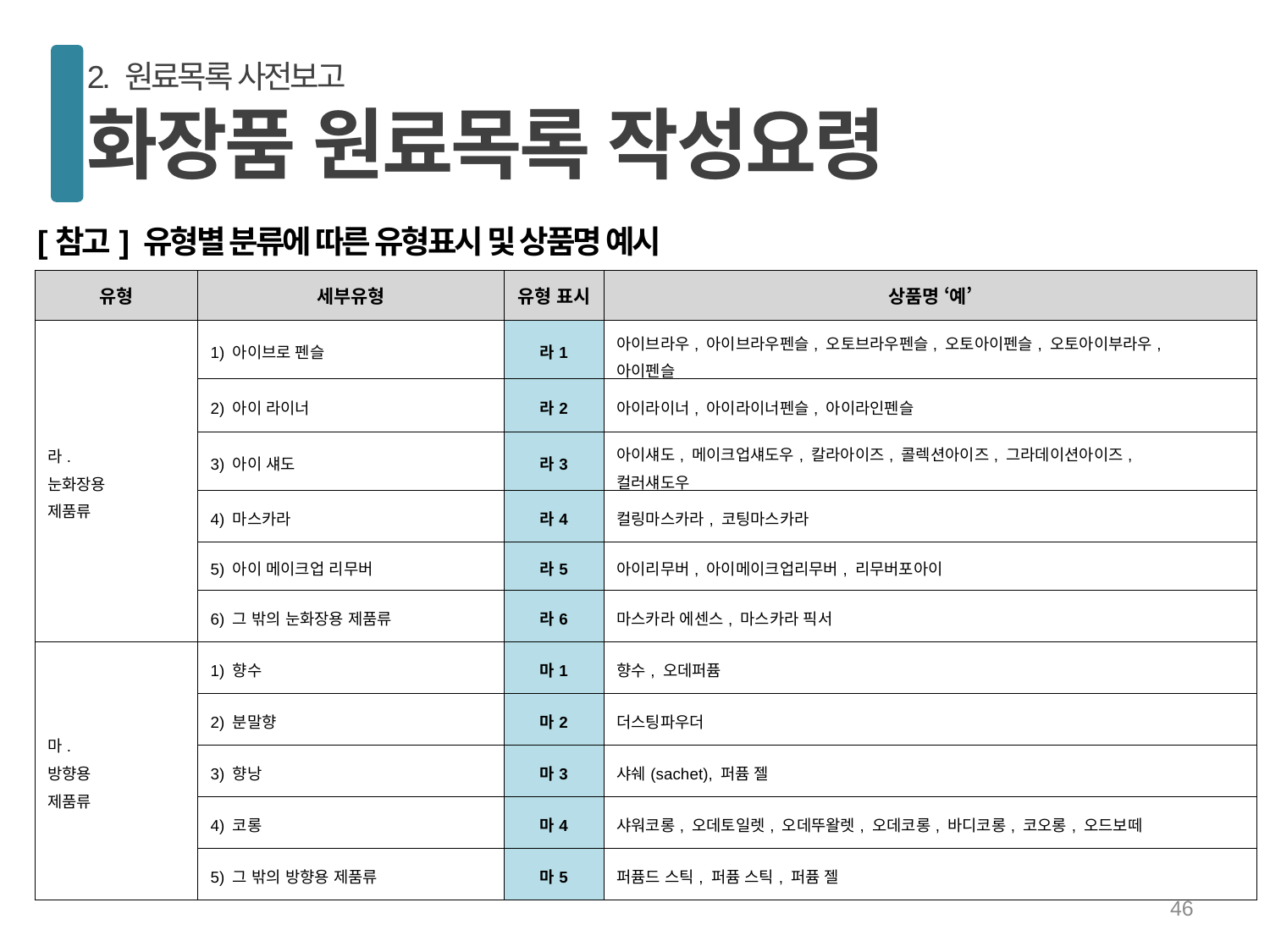

2. 원료목록 사전보고
화장품 원료목록 작성요령
[참고] 유형별 분류에 따른 유형표시 및 상품명 예시
| 유형 | 세부유형 | 유형 표시 | 상품명 ‘예’ |
| --- | --- | --- | --- |
| 라. 눈화장용 제품류 | 1) 아이브로 펜슬 | 라1 | 아이브라우, 아이브라우펜슬, 오토브라우펜슬, 오토아이펜슬, 오토아이부라우, 아이펜슬 |
|  | 2) 아이 라이너 | 라2 | 아이라이너, 아이라이너펜슬, 아이라인펜슬 |
|  | 3) 아이 섀도 | 라3 | 아이섀도, 메이크업섀도우, 칼라아이즈, 콜렉션아이즈, 그라데이션아이즈, 컬러섀도우 |
|  | 4) 마스카라 | 라4 | 컬링마스카라, 코팅마스카라 |
|  | 5) 아이 메이크업 리무버 | 라5 | 아이리무버, 아이메이크업리무버, 리무버포아이 |
|  | 6) 그 밖의 눈화장용 제품류 | 라6 | 마스카라 에센스, 마스카라 픽서 |
| 마. 방향용 제품류 | 1) 향수 | 마1 | 향수, 오데퍼퓸 |
|  | 2) 분말향 | 마2 | 더스팅파우더 |
|  | 3) 향낭 | 마3 | 샤쉐(sachet), 퍼퓸 젤 |
|  | 4) 코롱 | 마4 | 샤워코롱, 오데토일렛, 오데뚜왈렛, 오데코롱, 바디코롱, 코오롱, 오드보떼 |
|  | 5) 그 밖의 방향용 제품류 | 마5 | 퍼퓸드 스틱, 퍼퓸 스틱, 퍼퓸 젤 |
46